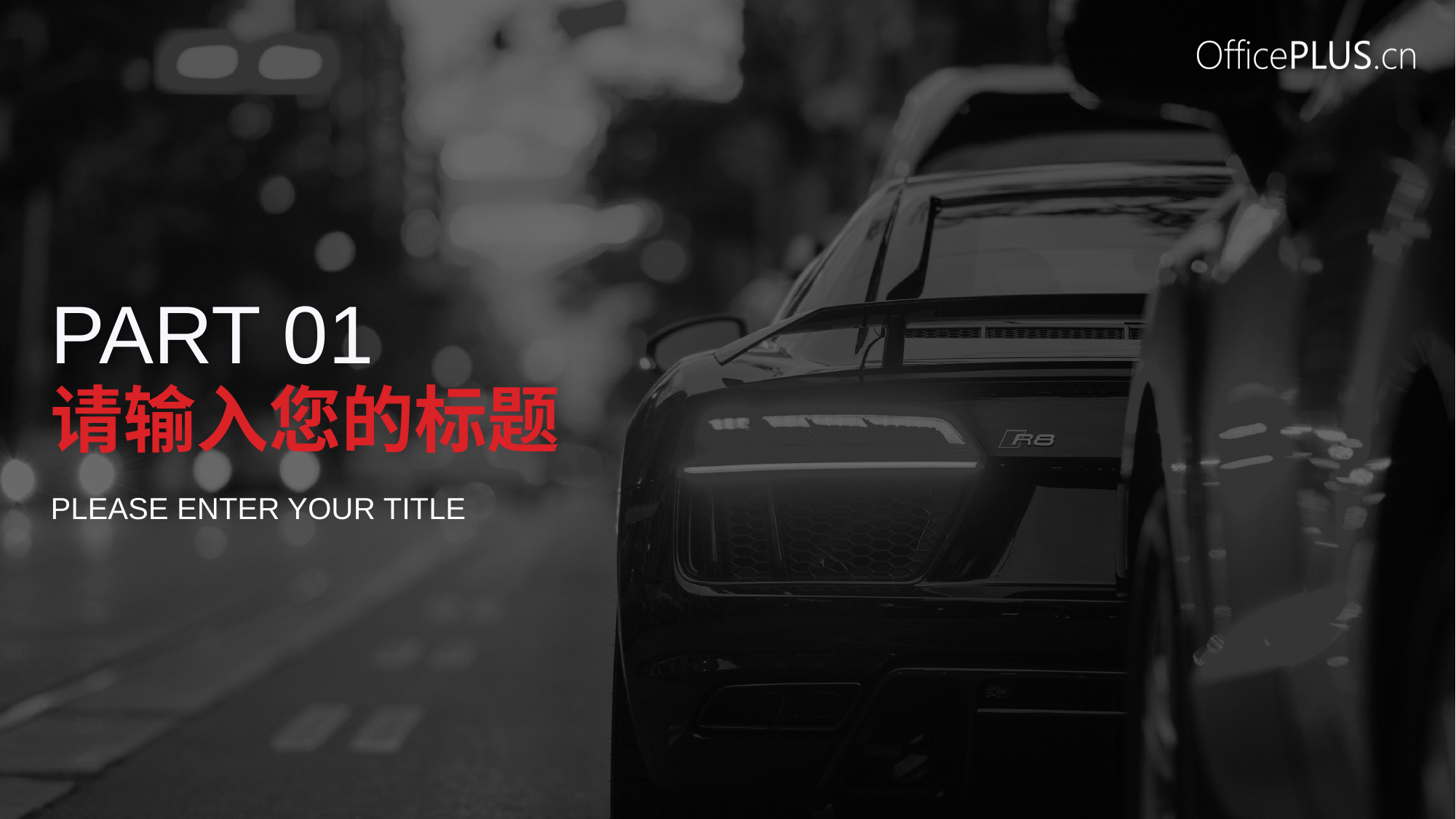

PART 01
请输入您的标题
Please enter your title